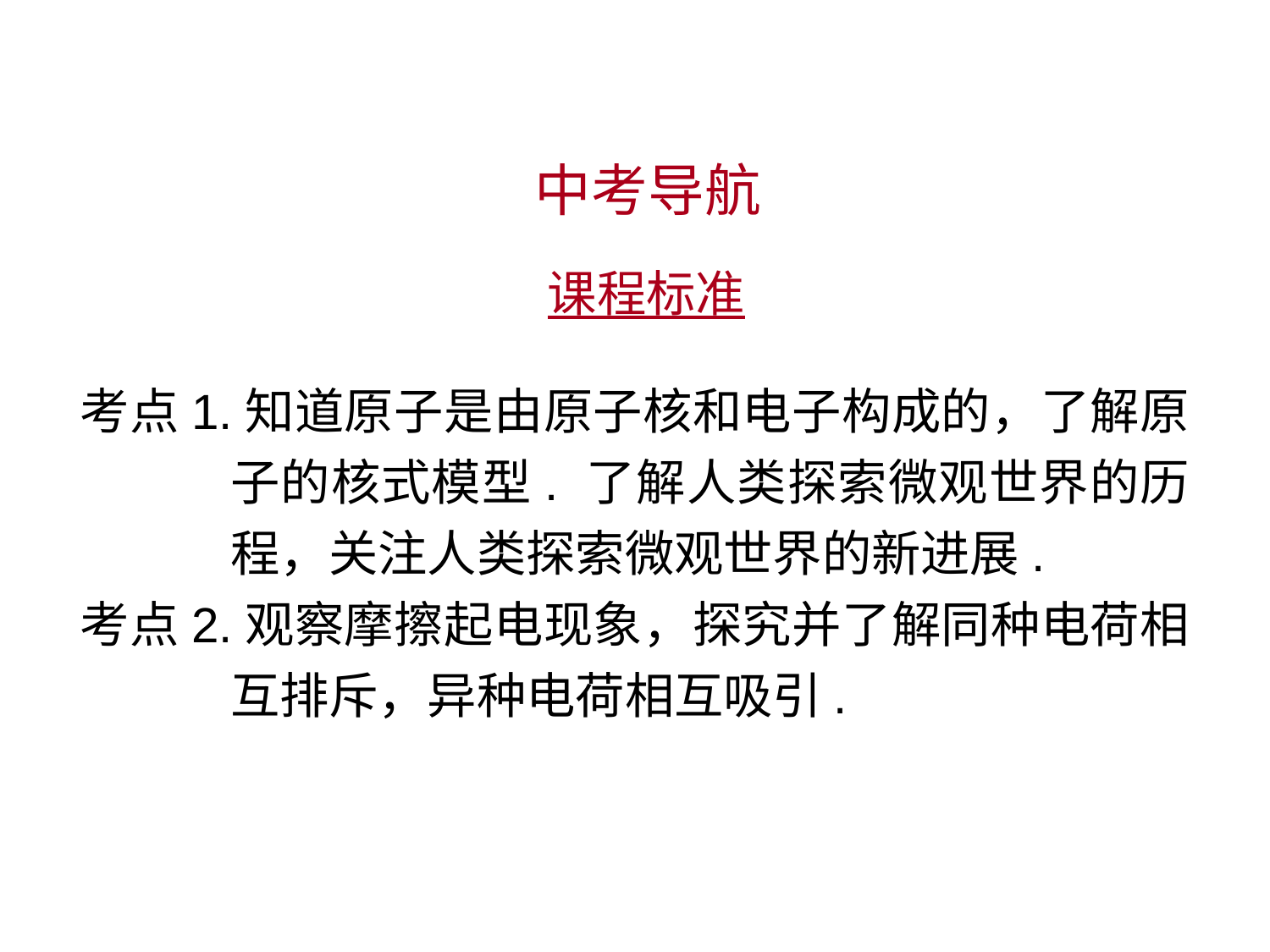

中考导航
 课程标准
考点1.知道原子是由原子核和电子构成的，了解原子的核式模型. 了解人类探索微观世界的历程，关注人类探索微观世界的新进展.
考点2.观察摩擦起电现象，探究并了解同种电荷相互排斥，异种电荷相互吸引.